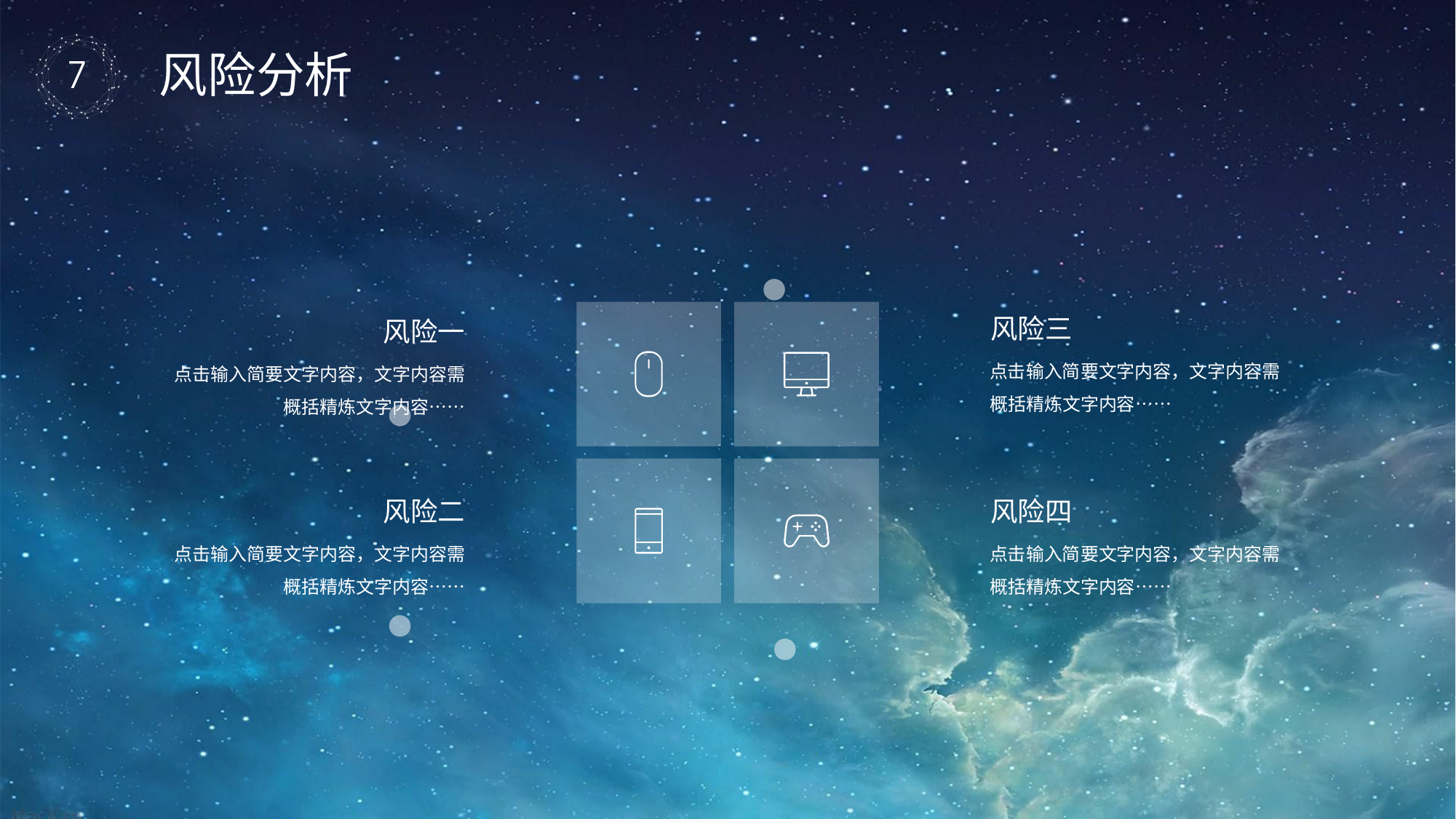

风险分析

风险三
点击输入简要文字内容，文字内容需概括精炼文字内容……
风险一
点击输入简要文字内容，文字内容需概括精炼文字内容……

风险二
点击输入简要文字内容，文字内容需概括精炼文字内容……
风险四
点击输入简要文字内容，文字内容需概括精炼文字内容……